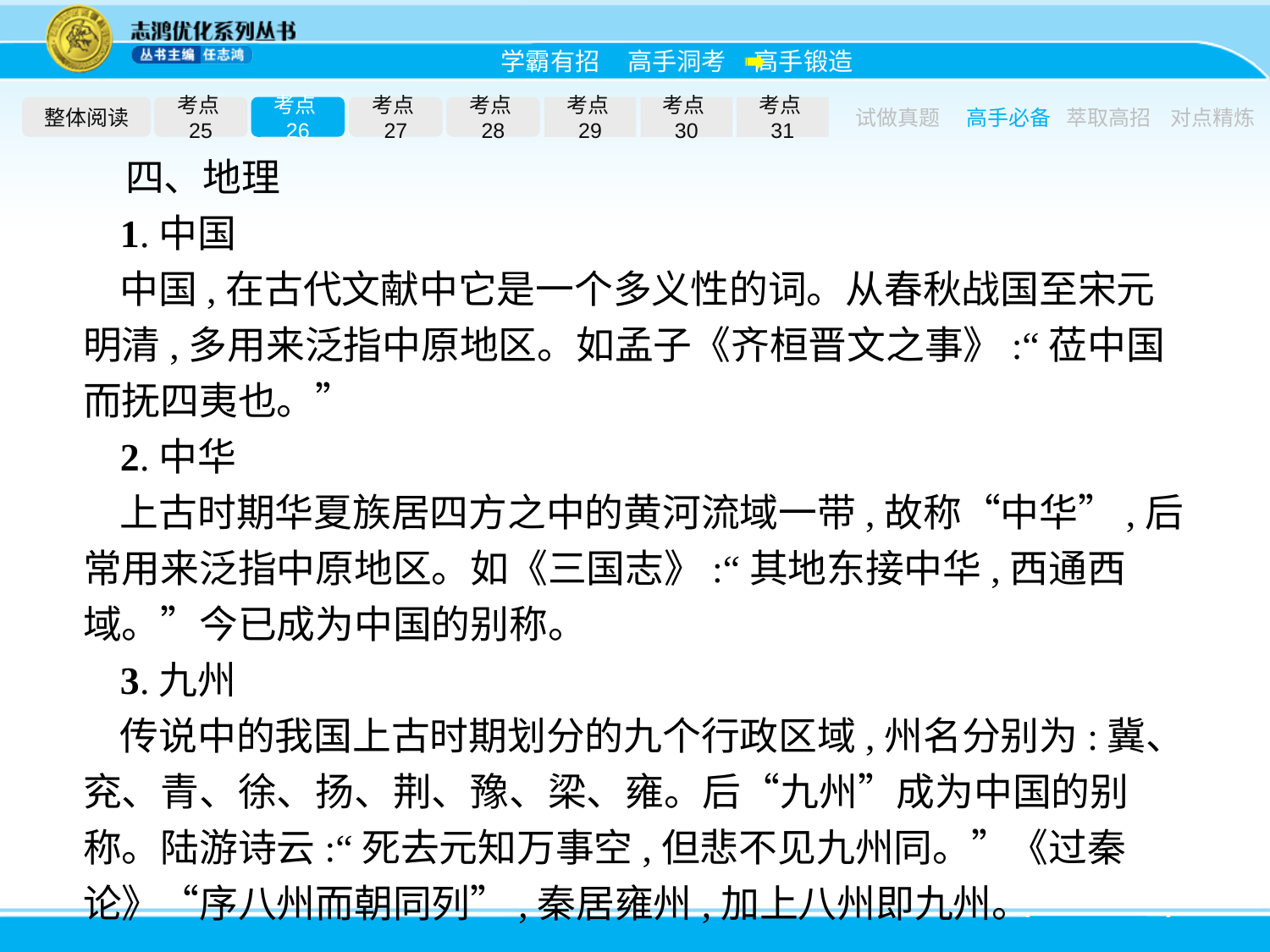

整体阅读
考点25
考点26
考点27
考点28
考点29
考点30
考点31
试做真题
高手必备
萃取高招
对点精炼
四、地理
1.中国
中国,在古代文献中它是一个多义性的词。从春秋战国至宋元明清,多用来泛指中原地区。如孟子《齐桓晋文之事》:“莅中国而抚四夷也。”
2.中华
上古时期华夏族居四方之中的黄河流域一带,故称“中华”,后常用来泛指中原地区。如《三国志》:“其地东接中华,西通西域。”今已成为中国的别称。
3.九州
传说中的我国上古时期划分的九个行政区域,州名分别为:冀、兖、青、徐、扬、荆、豫、梁、雍。后“九州”成为中国的别称。陆游诗云:“死去元知万事空,但悲不见九州同。”《过秦论》“序八州而朝同列”,秦居雍州,加上八州即九州。